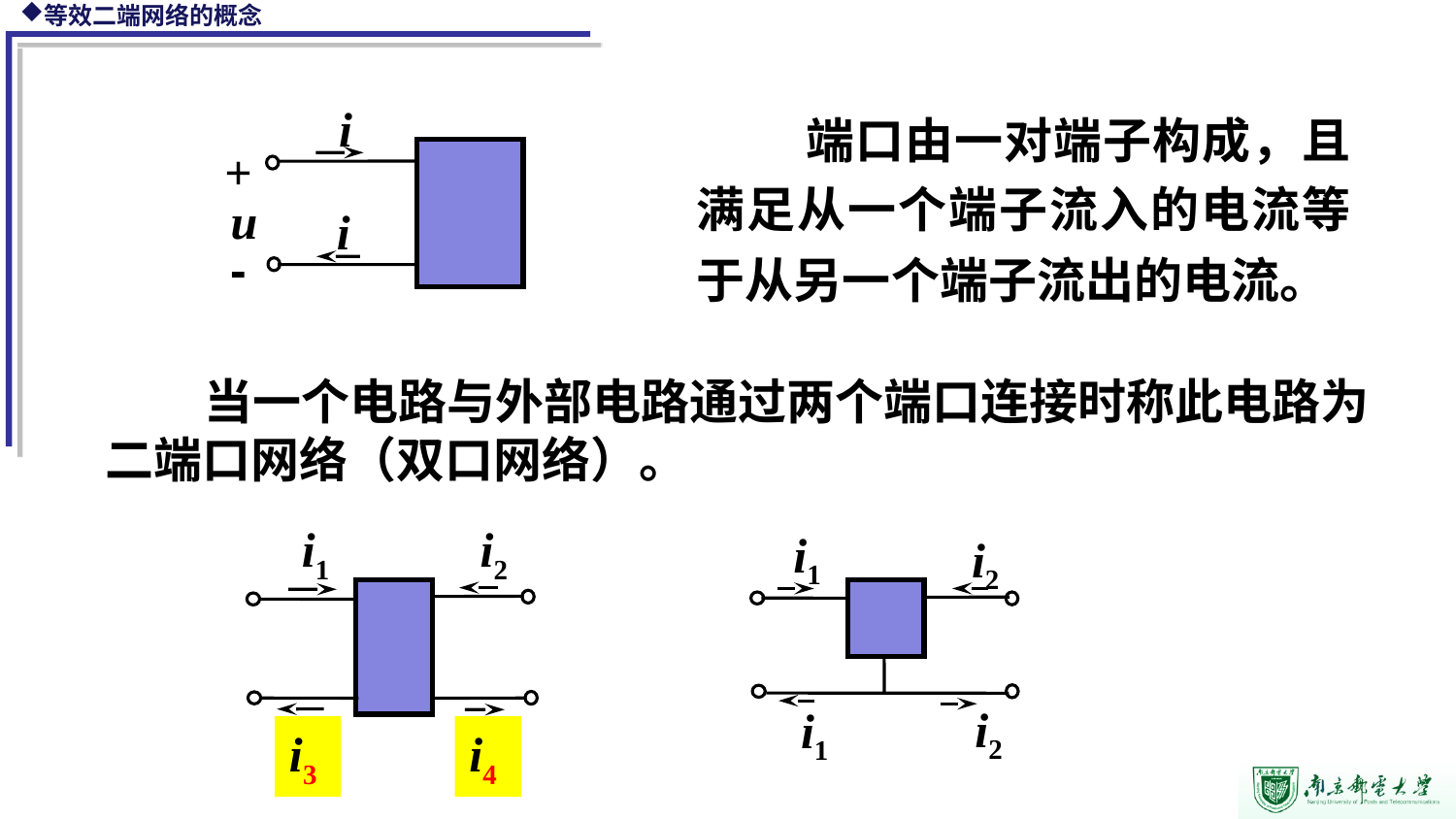

i
+

u
i
-

        端口由一对端子构成，且满足从一个端子流入的电流等于从另一个端子流出的电流。
        当一个电路与外部电路通过两个端口连接时称此电路为二端口网络（双口网络）。
i1
i2

i1
i2

i1
i2

i2
i1

i3
i4